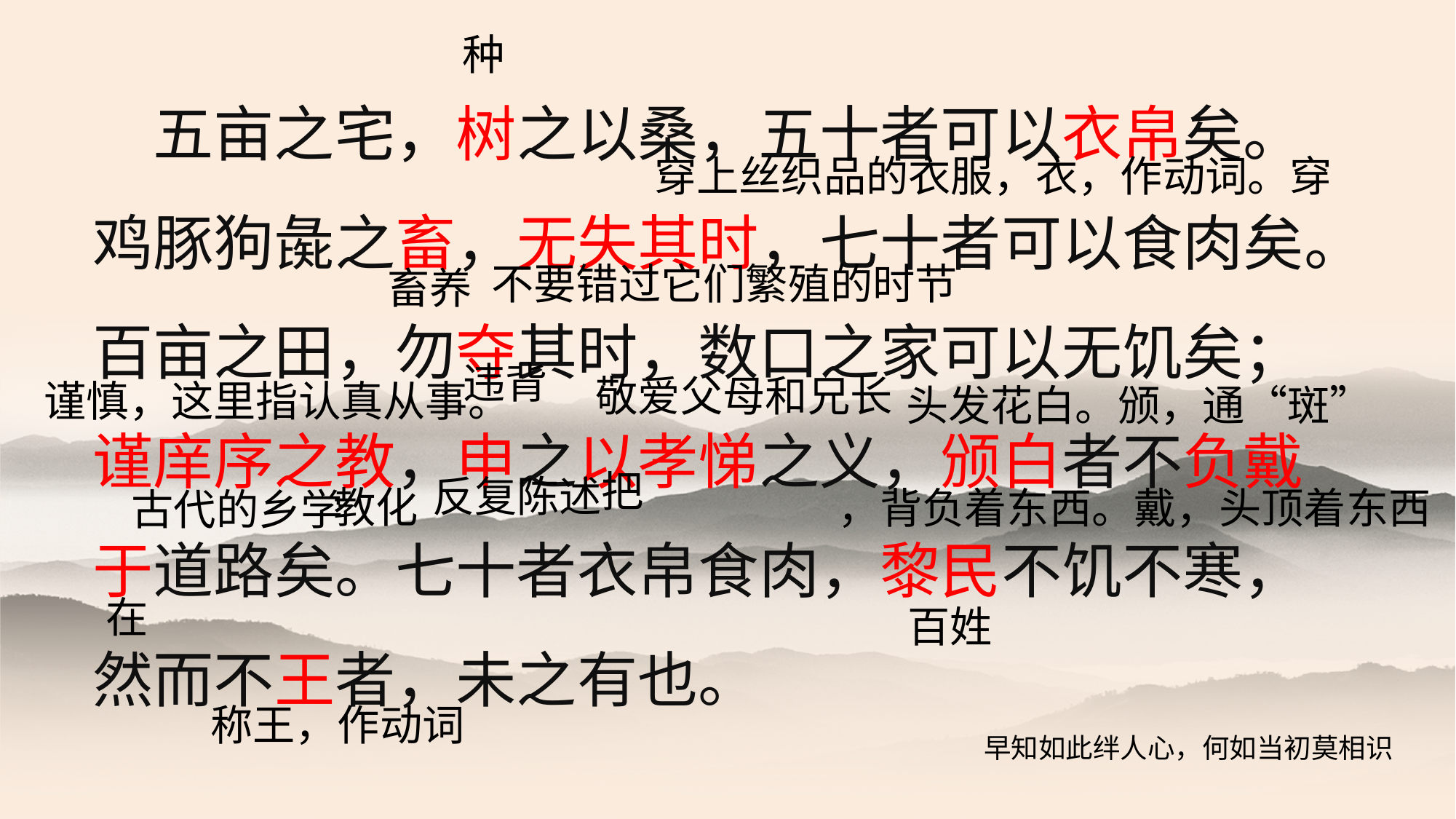

种
　五亩之宅，树之以桑，五十者可以衣帛矣。鸡豚狗彘之畜，无失其时，七十者可以食肉矣。百亩之田，勿夺其时，数口之家可以无饥矣；谨庠序之教，申之以孝悌之义，颁白者不负戴于道路矣。七十者衣帛食肉，黎民不饥不寒，然而不王者，未之有也。
穿上丝织品的衣服，衣，作动词。穿
不要错过它们繁殖的时节
畜养
违背
敬爱父母和兄长
谨慎，这里指认真从事。
头发花白。颁，通“斑”
把
反复陈述
教化
，背负着东西。戴，头顶着东西
古代的乡学
在
百姓
称王，作动词